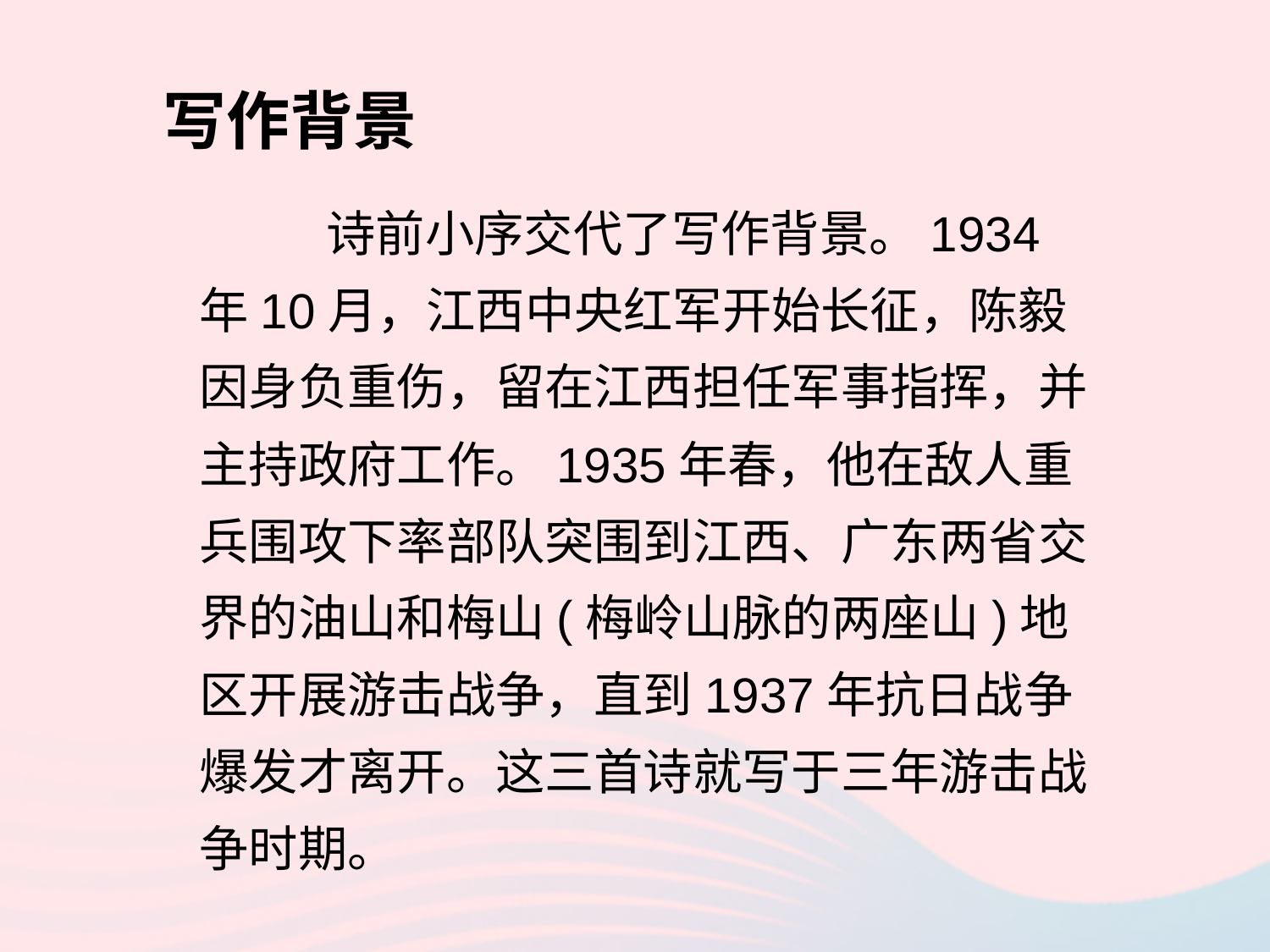

写作背景
	诗前小序交代了写作背景。1934年10月，江西中央红军开始长征，陈毅因身负重伤，留在江西担任军事指挥，并主持政府工作。1935年春，他在敌人重兵围攻下率部队突围到江西、广东两省交界的油山和梅山(梅岭山脉的两座山)地区开展游击战争，直到1937年抗日战争爆发才离开。这三首诗就写于三年游击战争时期。